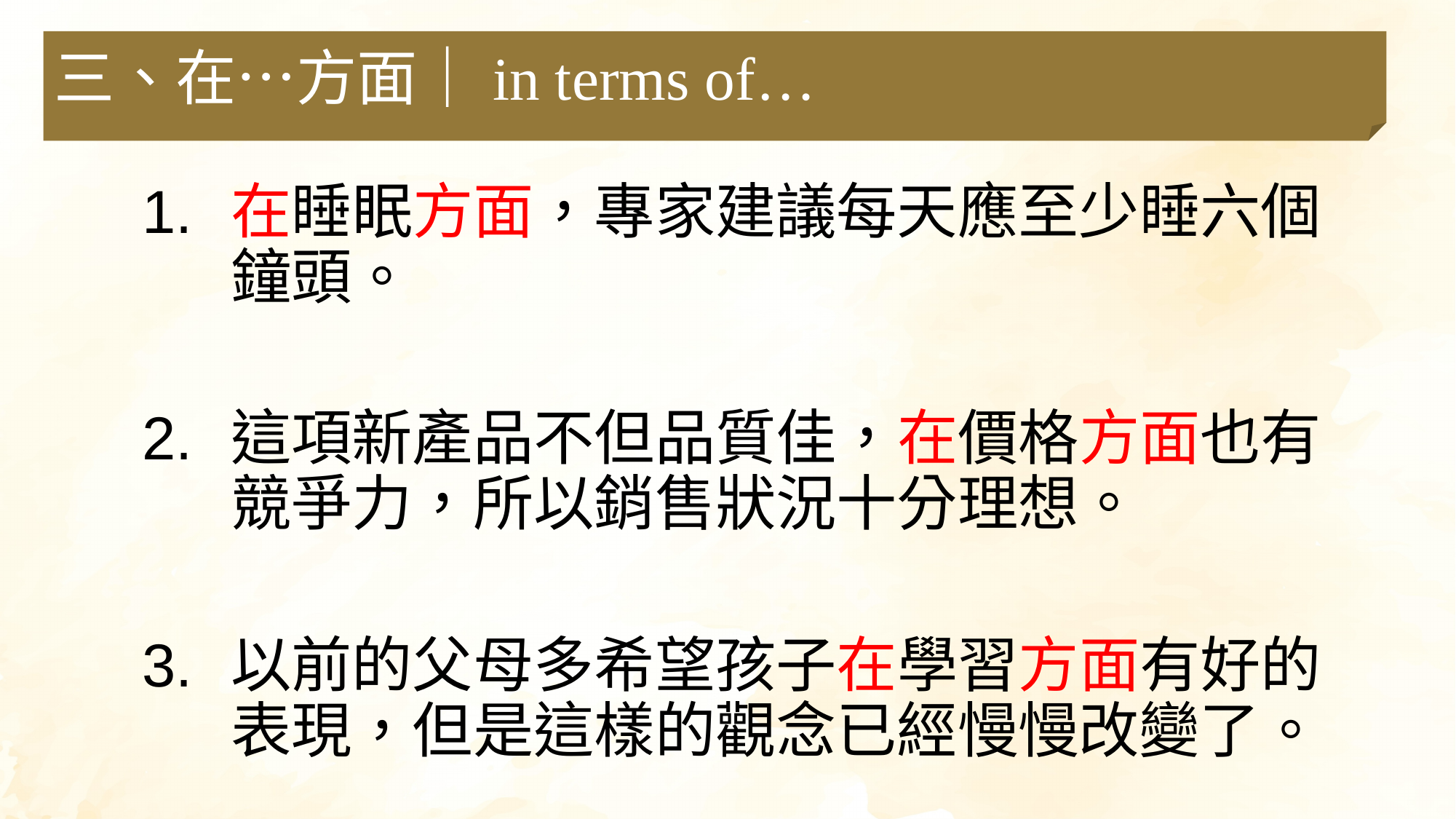

三、在…方面｜in terms of…
在睡眠方面，專家建議每天應至少睡六個鐘頭。

這項新產品不但品質佳，在價格方面也有競爭力，所以銷售狀況十分理想。

以前的父母多希望孩子在學習方面有好的表現，但是這樣的觀念已經慢慢改變了。